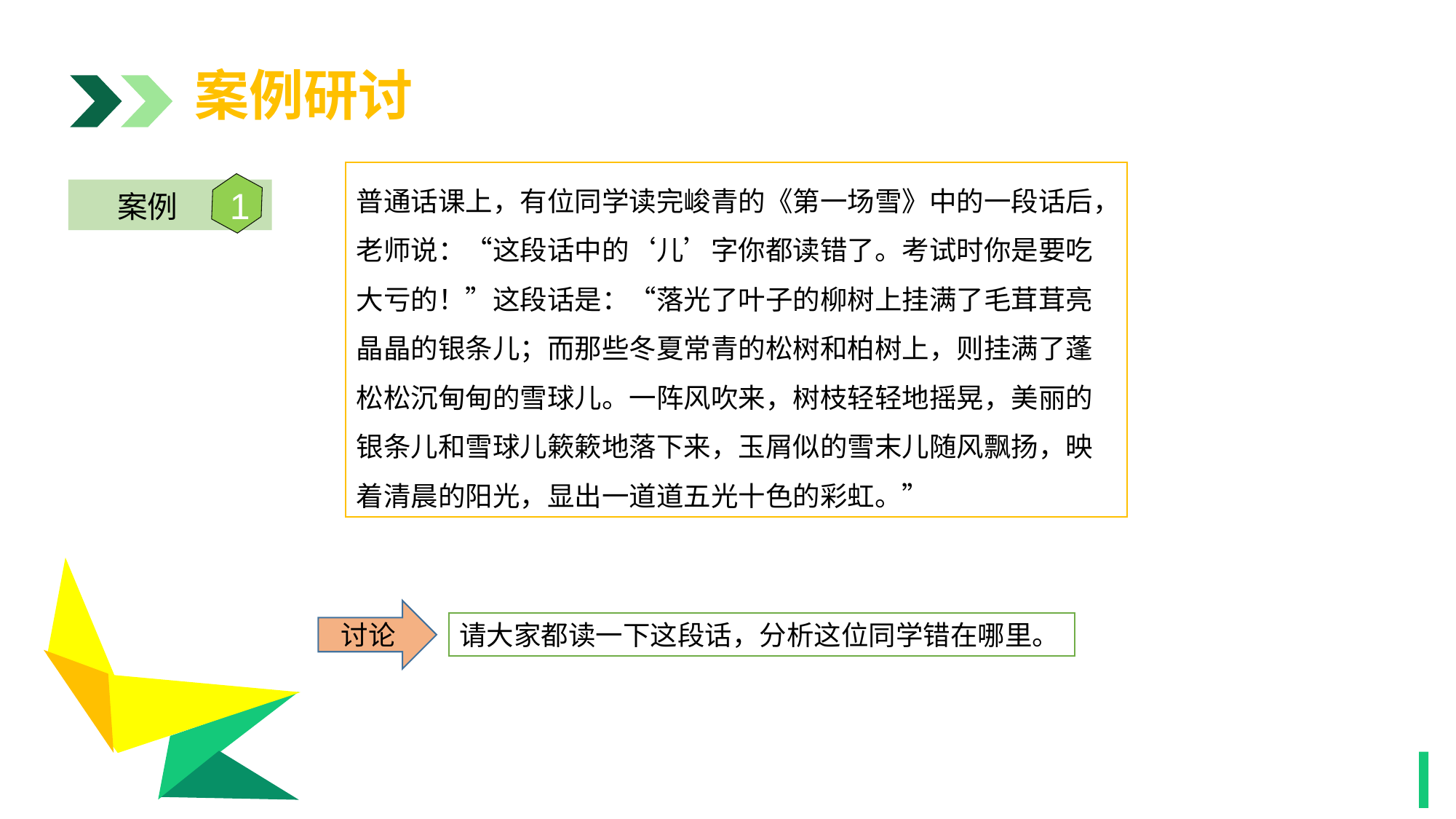

案例研讨

普通话课上，有位同学读完峻青的《第一场雪》中的一段话后，老师说：“这段话中的‘儿’字你都读错了。考试时你是要吃大亏的！”这段话是：“落光了叶子的柳树上挂满了毛茸茸亮晶晶的银条儿；而那些冬夏常青的松树和柏树上，则挂满了蓬松松沉甸甸的雪球儿。一阵风吹来，树枝轻轻地摇晃，美丽的银条儿和雪球儿簌簌地落下来，玉屑似的雪末儿随风飘扬，映着清晨的阳光，显出一道道五光十色的彩虹。”
1

案例
1

讨论
请大家都读一下这段话，分析这位同学错在哪里。
1
3